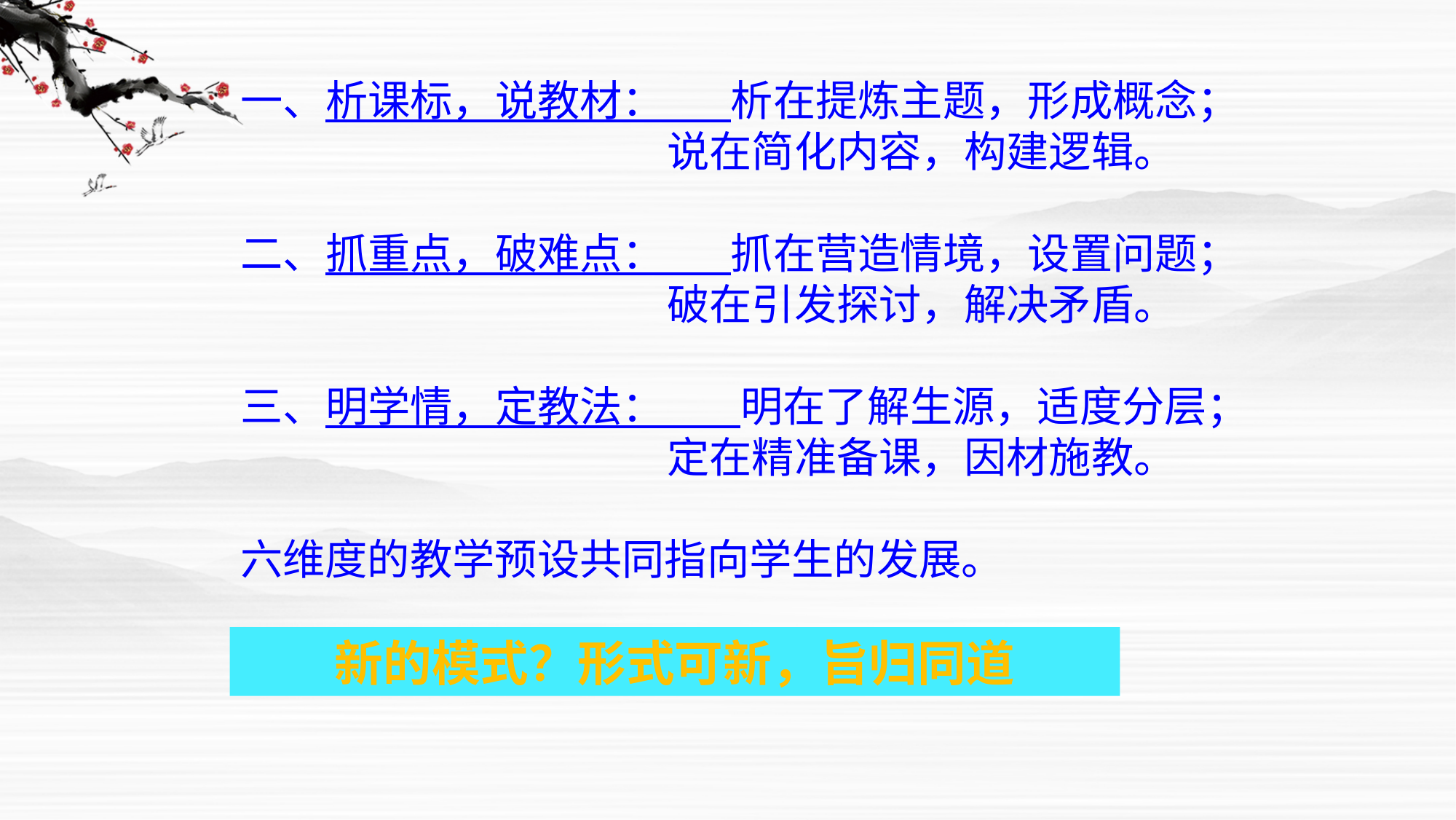

一、析课标，说教材：       析在提炼主题，形成概念；
                                            说在简化内容，构建逻辑。

二、抓重点，破难点：       抓在营造情境，设置问题；
                                            破在引发探讨，解决矛盾。

三、明学情，定教法：        明在了解生源，适度分层；
                                            定在精准备课，因材施教。

六维度的教学预设共同指向学生的发展。

新的模式？形式可新，旨归同道